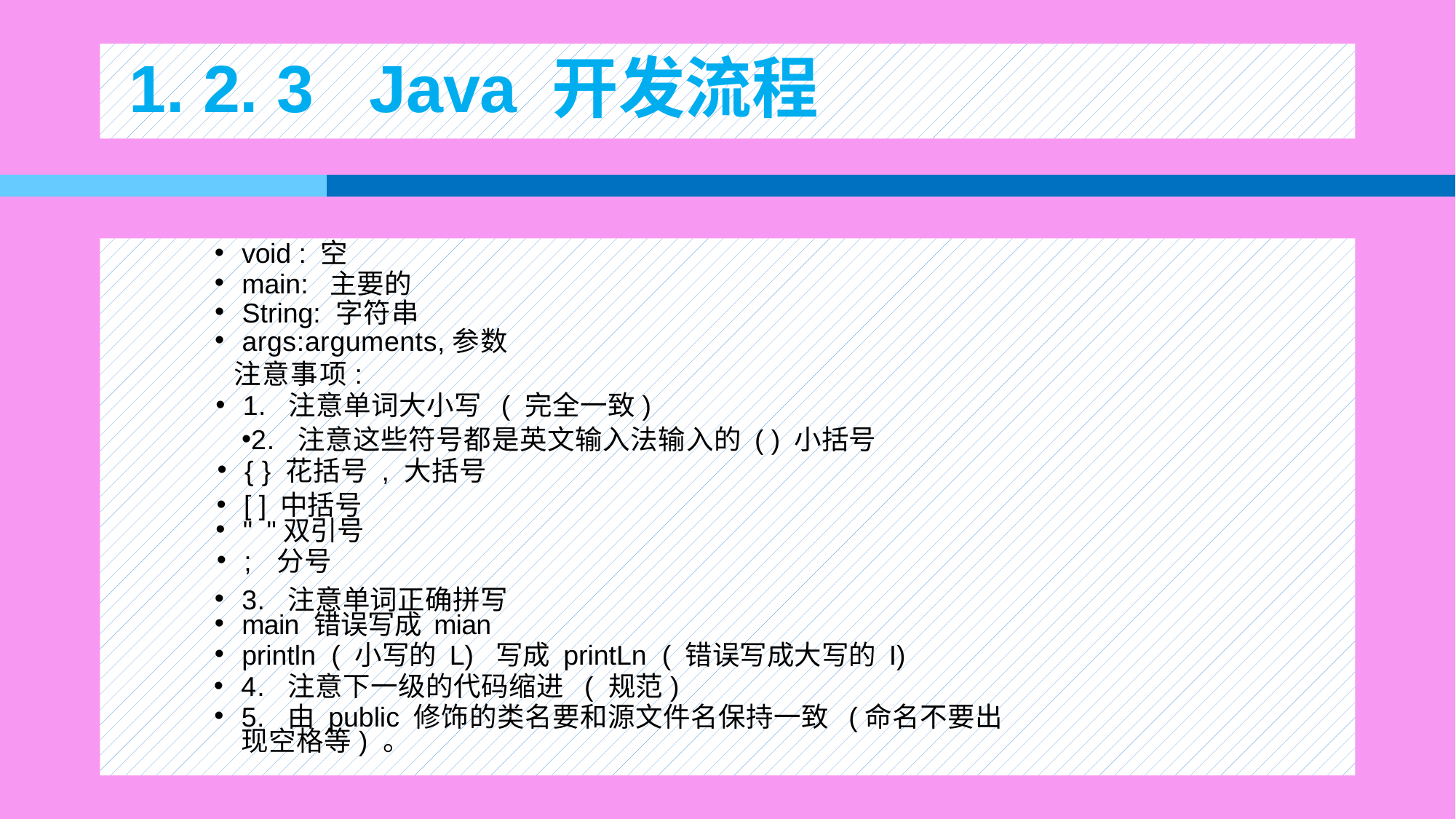

# 1. 2. 3   Java 开发流程
void : 空
main:  主要的
String: 字符串
args:arguments,参数
  注意事项:
1.  注意单词大小写  ( 完全一致)
2.  注意这些符号都是英文输入法输入的 ( ) 小括号
{ } 花括号 , 大括号
[ ] 中括号
"  "双引号
;  分号
3.  注意单词正确拼写
main 错误写成 mian
println  ( 小写的 L)  写成 printLn  ( 错误写成大写的 I)
4.  注意下一级的代码缩进  ( 规范)
5.  由 public 修饰的类名要和源文件名保持一致  (命名不要出现空格等) 。